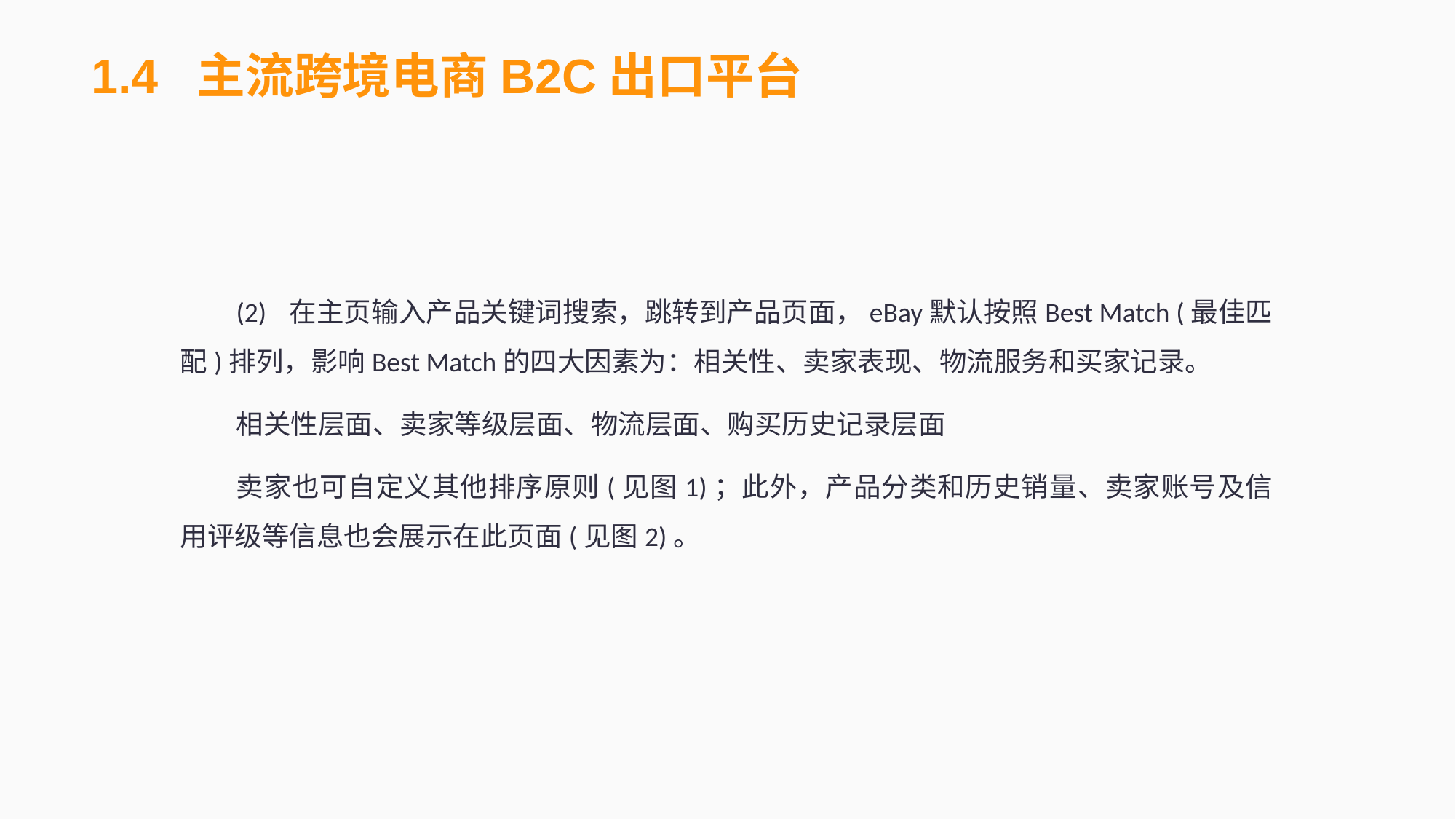

1.4  主流跨境电商B2C出口平台
(2)	在主页输入产品关键词搜索，跳转到产品页面，eBay默认按照Best Match (最佳匹配)排列，影响Best Match的四大因素为：相关性、卖家表现、物流服务和买家记录。
相关性层面、卖家等级层面、物流层面、购买历史记录层面
卖家也可自定义其他排序原则(见图1)；此外，产品分类和历史销量、卖家账号及信用评级等信息也会展示在此页面(见图2)。